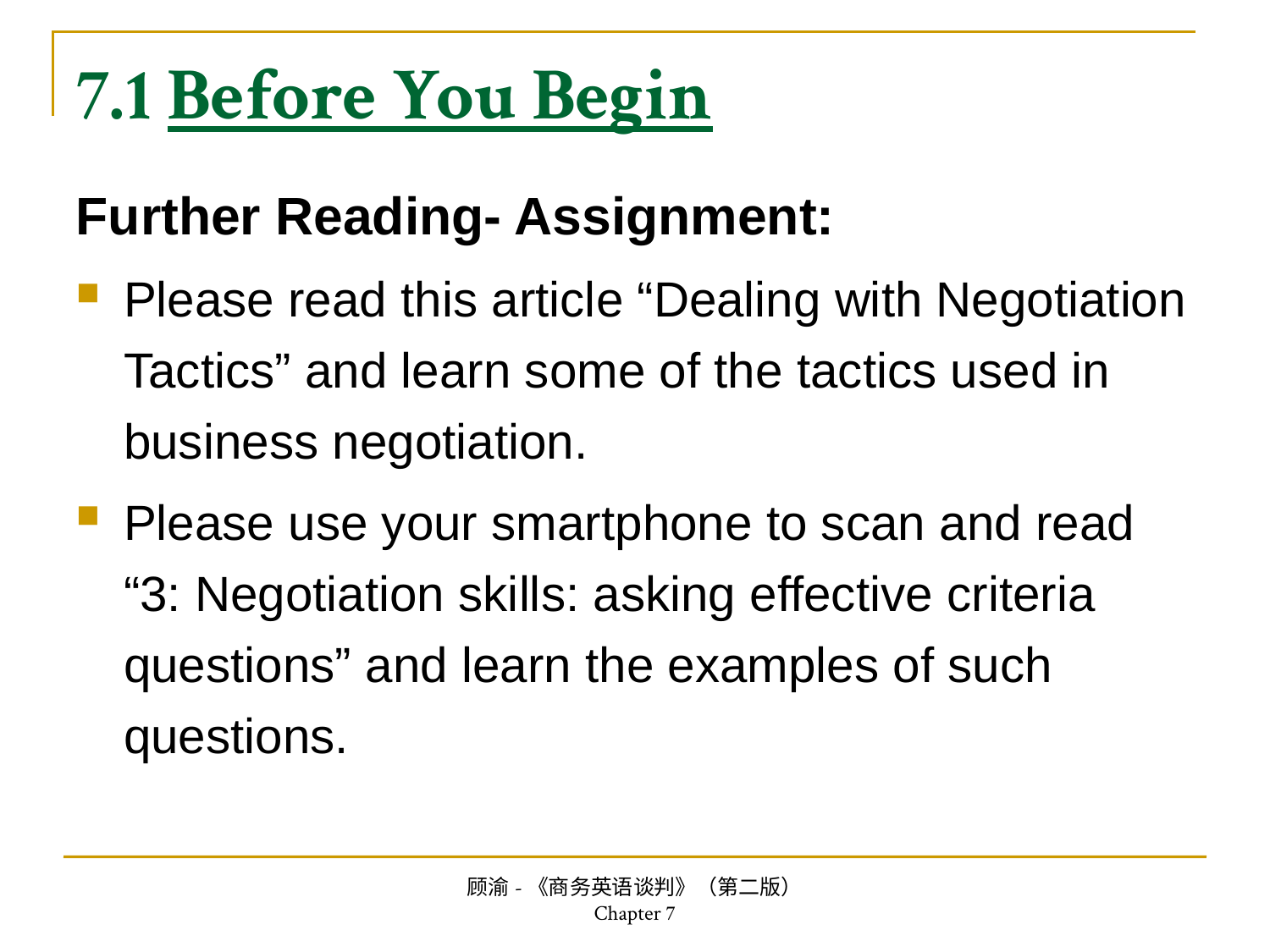

# 7.1 Before You Begin
Further Reading- Assignment:
Please read this article “Dealing with Negotiation Tactics” and learn some of the tactics used in business negotiation.
Please use your smartphone to scan and read “3: Negotiation skills: asking effective criteria questions” and learn the examples of such questions.

20
顾渝-《商务英语谈判》（第二版） Chapter 7